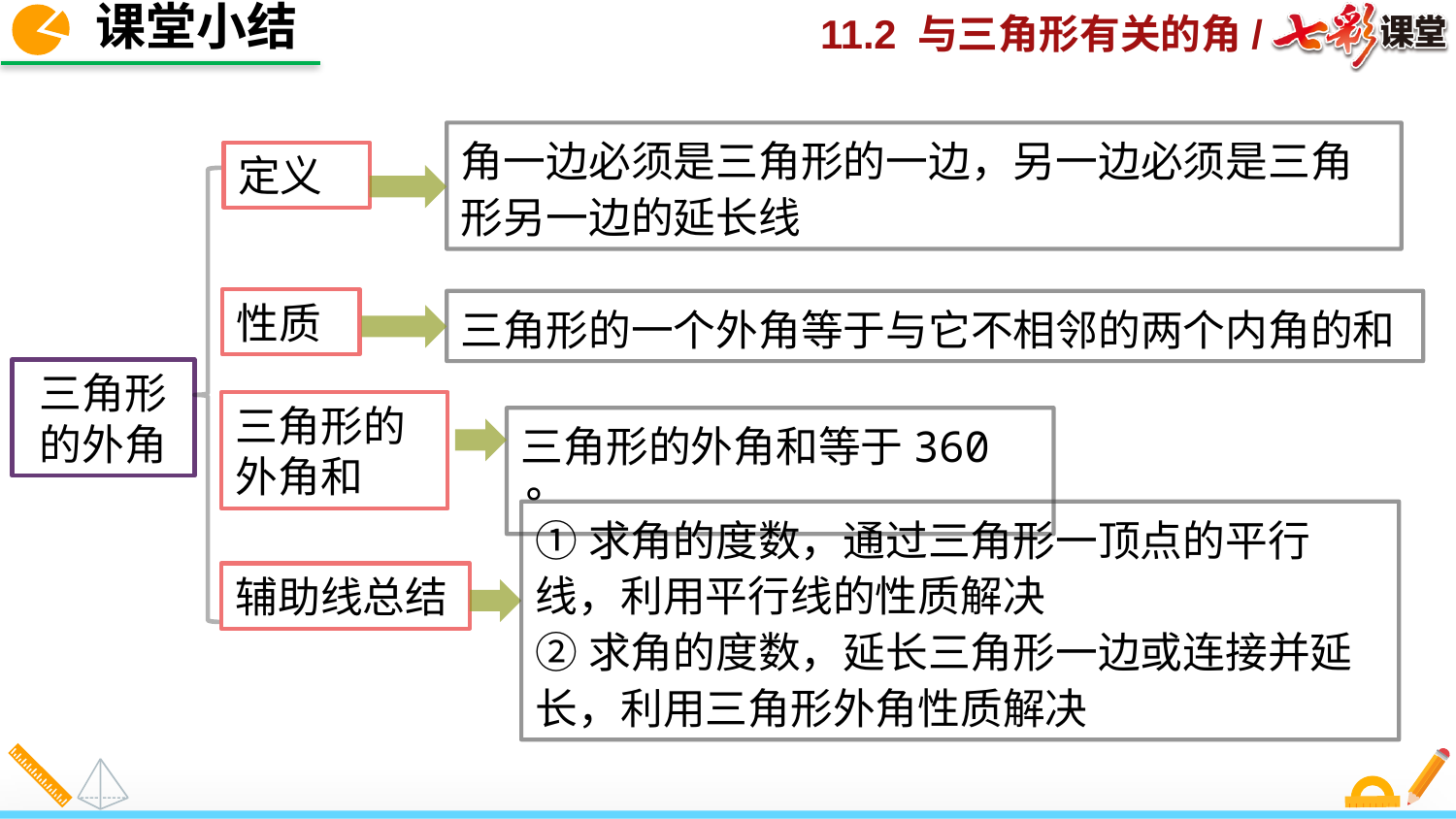

课堂小结

角一边必须是三角形的一边，另一边必须是三角形另一边的延长线
定义

性质
三角形的一个外角等于与它不相邻的两个内角的和

三角形的外角
三角形的外角和
三角形的外角和等于360 °

①求角的度数，通过三角形一顶点的平行线，利用平行线的性质解决
②求角的度数，延长三角形一边或连接并延长，利用三角形外角性质解决
辅助线总结